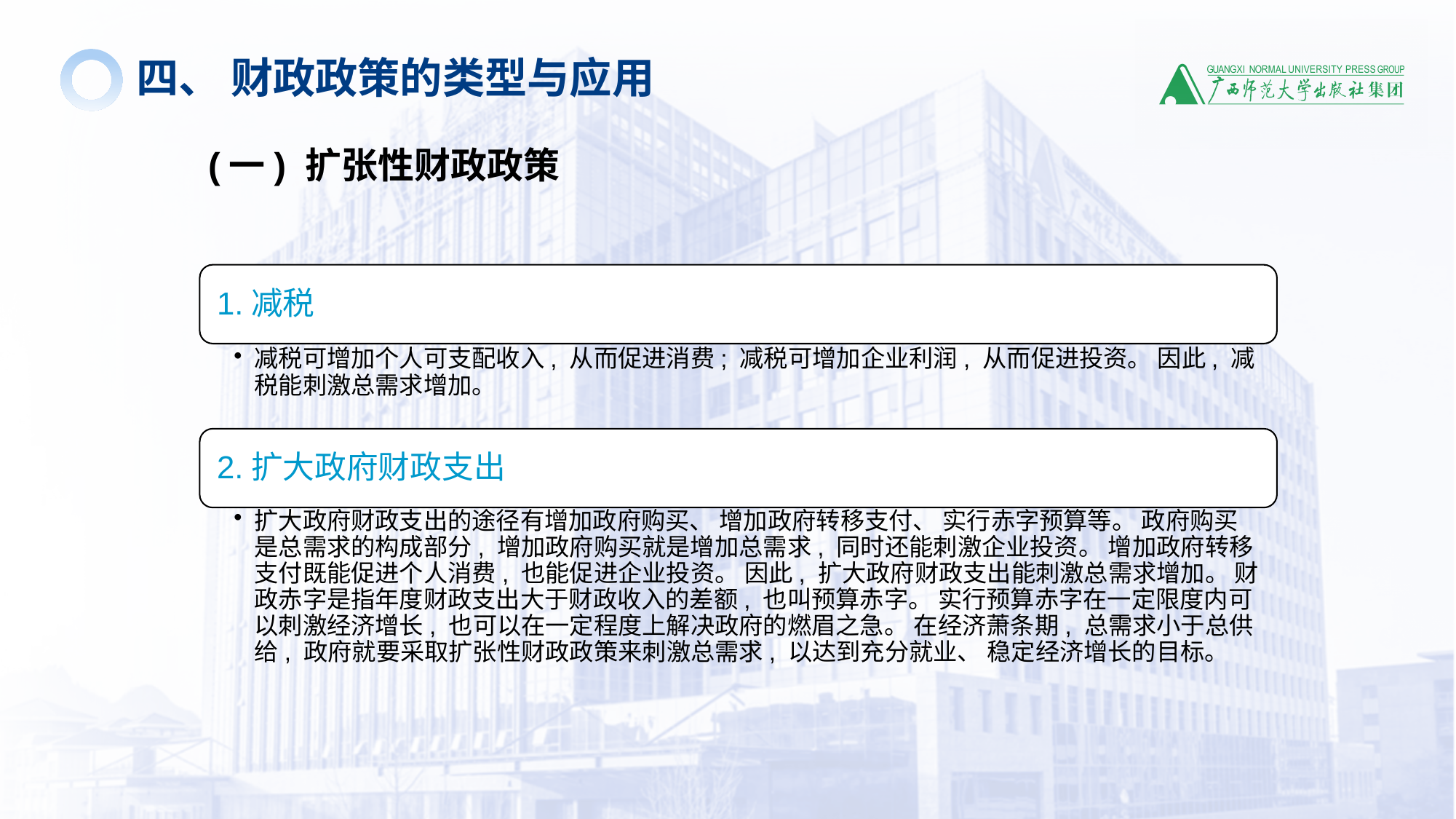

四、 财政政策的类型与应用

(一) 扩张性财政政策
1.减税
减税可增加个人可支配收入, 从而促进消费; 减税可增加企业利润, 从而促进投资。 因此, 减税能刺激总需求增加。
2.扩大政府财政支出
扩大政府财政支出的途径有增加政府购买、 增加政府转移支付、 实行赤字预算等。 政府购买是总需求的构成部分, 增加政府购买就是增加总需求, 同时还能刺激企业投资。 增加政府转移支付既能促进个人消费, 也能促进企业投资。 因此, 扩大政府财政支出能刺激总需求增加。 财政赤字是指年度财政支出大于财政收入的差额, 也叫预算赤字。 实行预算赤字在一定限度内可以刺激经济增长, 也可以在一定程度上解决政府的燃眉之急。 在经济萧条期, 总需求小于总供给, 政府就要采取扩张性财政政策来刺激总需求, 以达到充分就业、 稳定经济增长的目标。